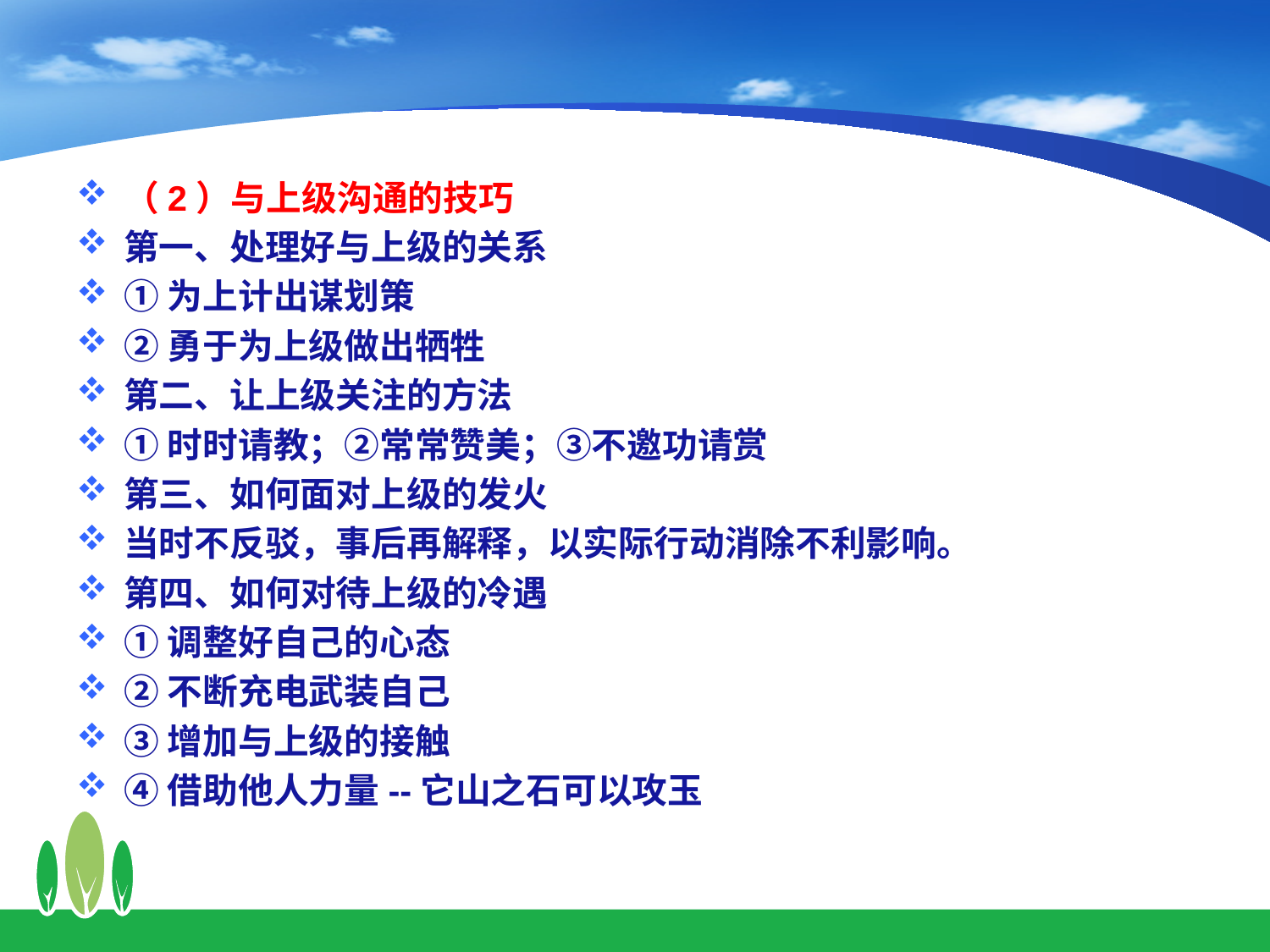

（2）与上级沟通的技巧
第一、处理好与上级的关系
①为上计出谋划策
②勇于为上级做出牺牲
第二、让上级关注的方法
①时时请教；②常常赞美；③不邀功请赏
第三、如何面对上级的发火
当时不反驳，事后再解释，以实际行动消除不利影响。
第四、如何对待上级的冷遇
①调整好自己的心态
②不断充电武装自己
③增加与上级的接触
④借助他人力量--它山之石可以攻玉

78